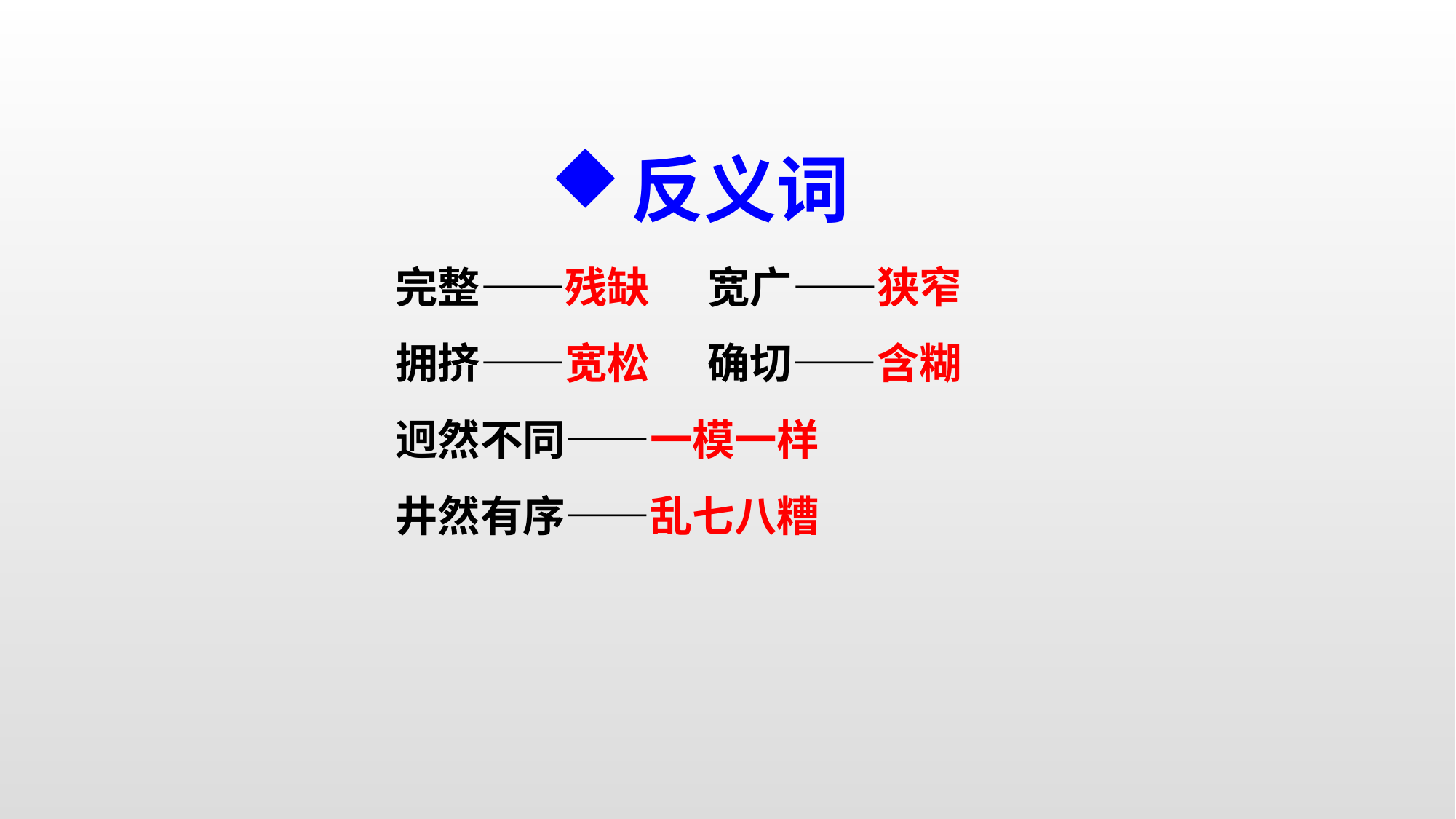

反义词
完整——残缺      宽广——狭窄
拥挤——宽松      确切——含糊
迥然不同——一模一样
井然有序——乱七八糟